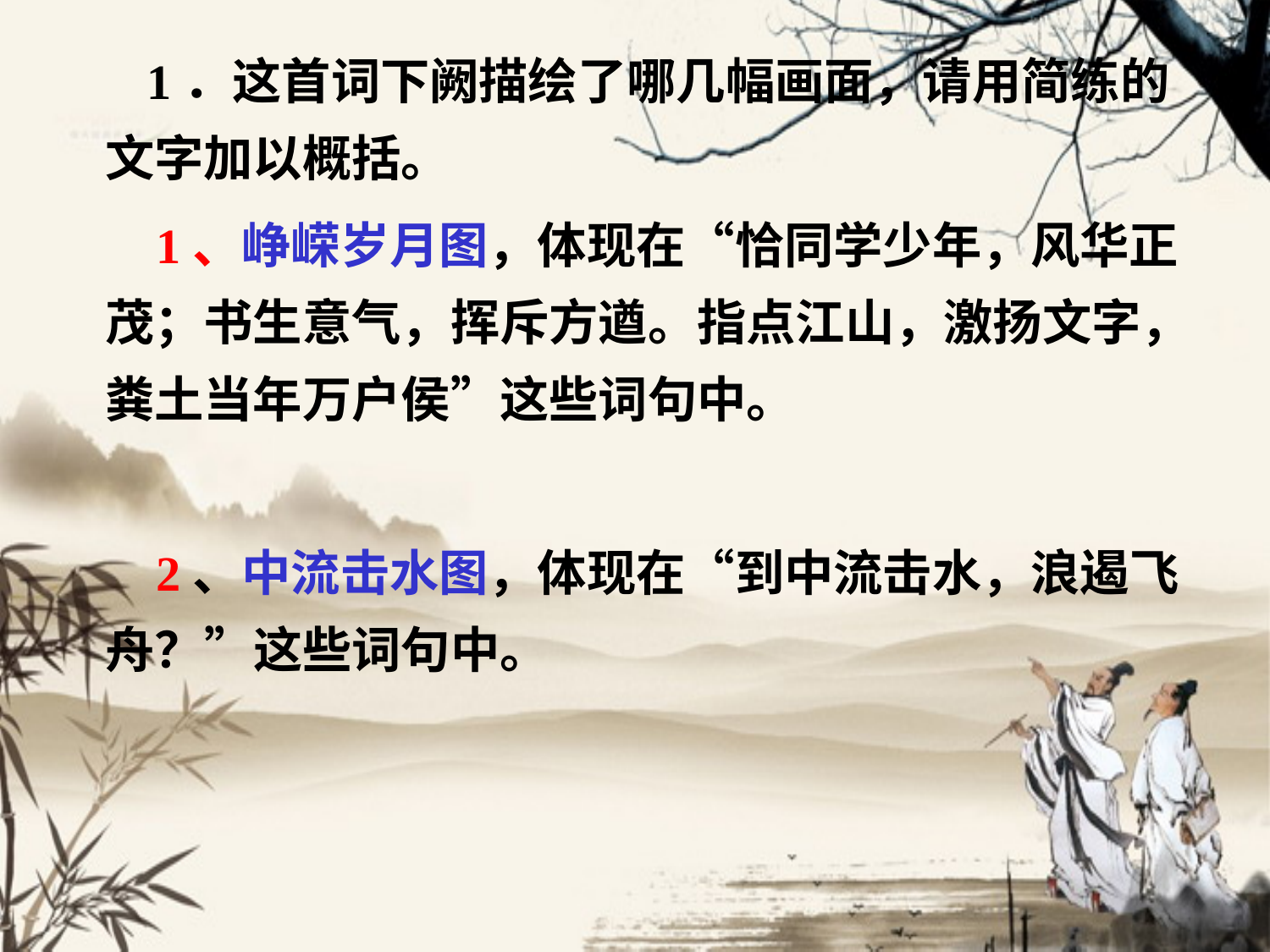

1．这首词下阙描绘了哪几幅画面，请用简练的文字加以概括。
        1、峥嵘岁月图，体现在“恰同学少年，风华正茂；书生意气，挥斥方遒。指点江山，激扬文字，粪土当年万户侯”这些词句中。

        2、中流击水图，体现在“到中流击水，浪遏飞舟？”这些词句中。